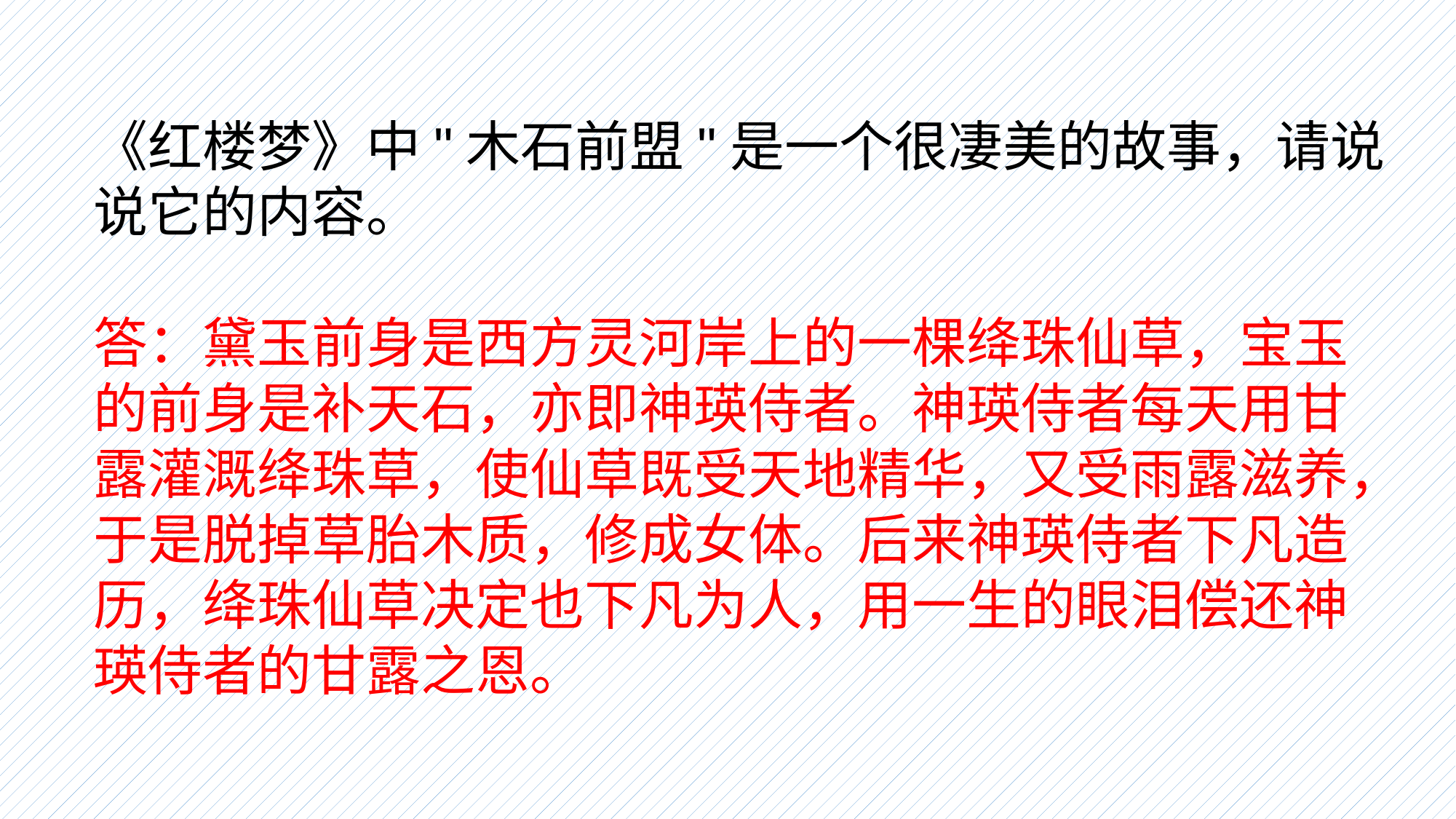

《红楼梦》中"木石前盟"是一个很凄美的故事，请说说它的内容。

答：黛玉前身是西方灵河岸上的一棵绛珠仙草，宝玉的前身是补天石，亦即神瑛侍者。神瑛侍者每天用甘露灌溉绛珠草，使仙草既受天地精华，又受雨露滋养，于是脱掉草胎木质，修成女体。后来神瑛侍者下凡造历，绛珠仙草决定也下凡为人，用一生的眼泪偿还神瑛侍者的甘露之恩。